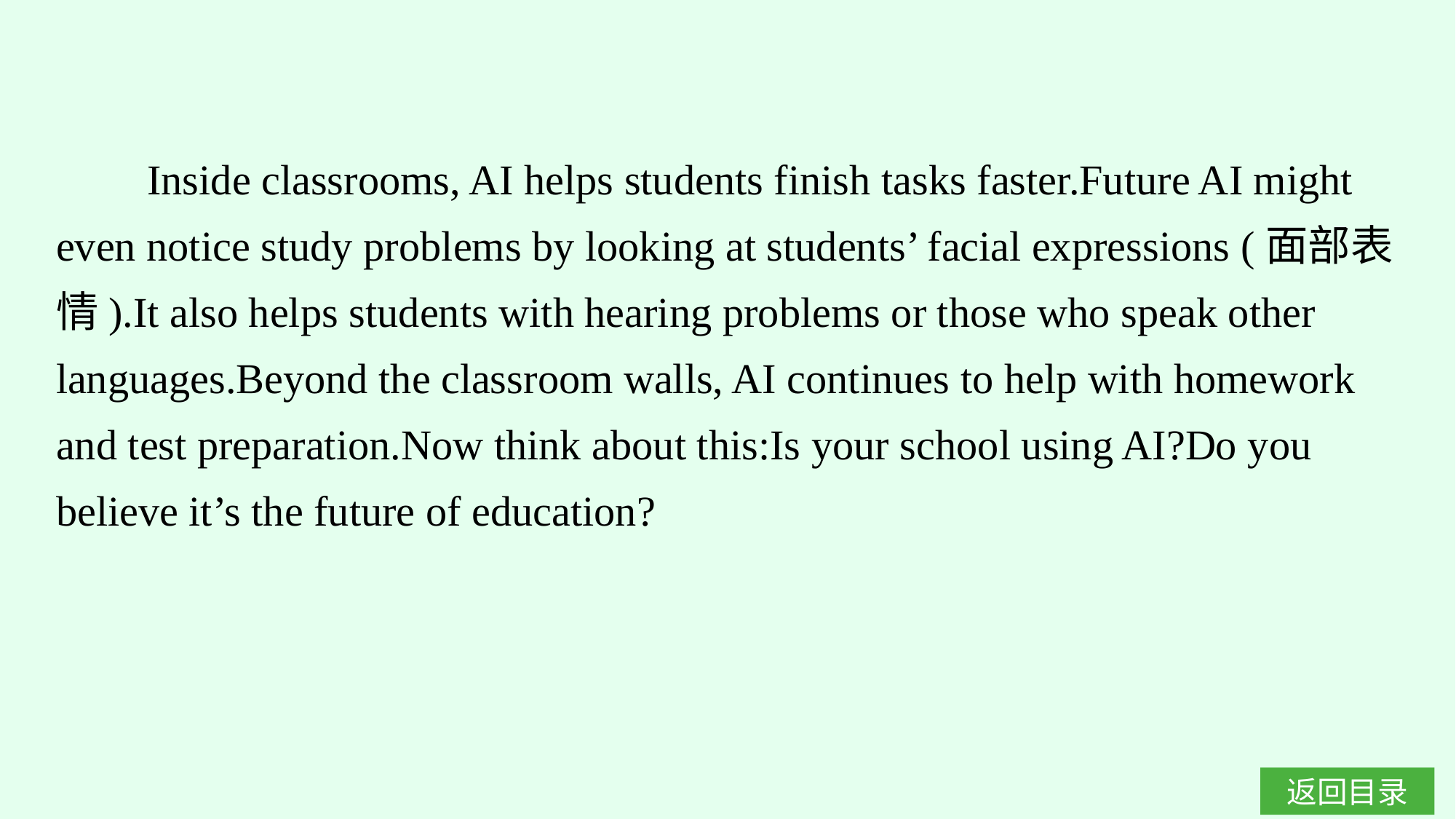

Inside classrooms, AI helps students finish tasks faster.Future AI might even notice study problems by looking at students’ facial expressions (面部表情).It also helps students with hearing problems or those who speak other languages.Beyond the classroom walls, AI continues to help with homework and test preparation.Now think about this:Is your school using AI?Do you believe it’s the future of education?